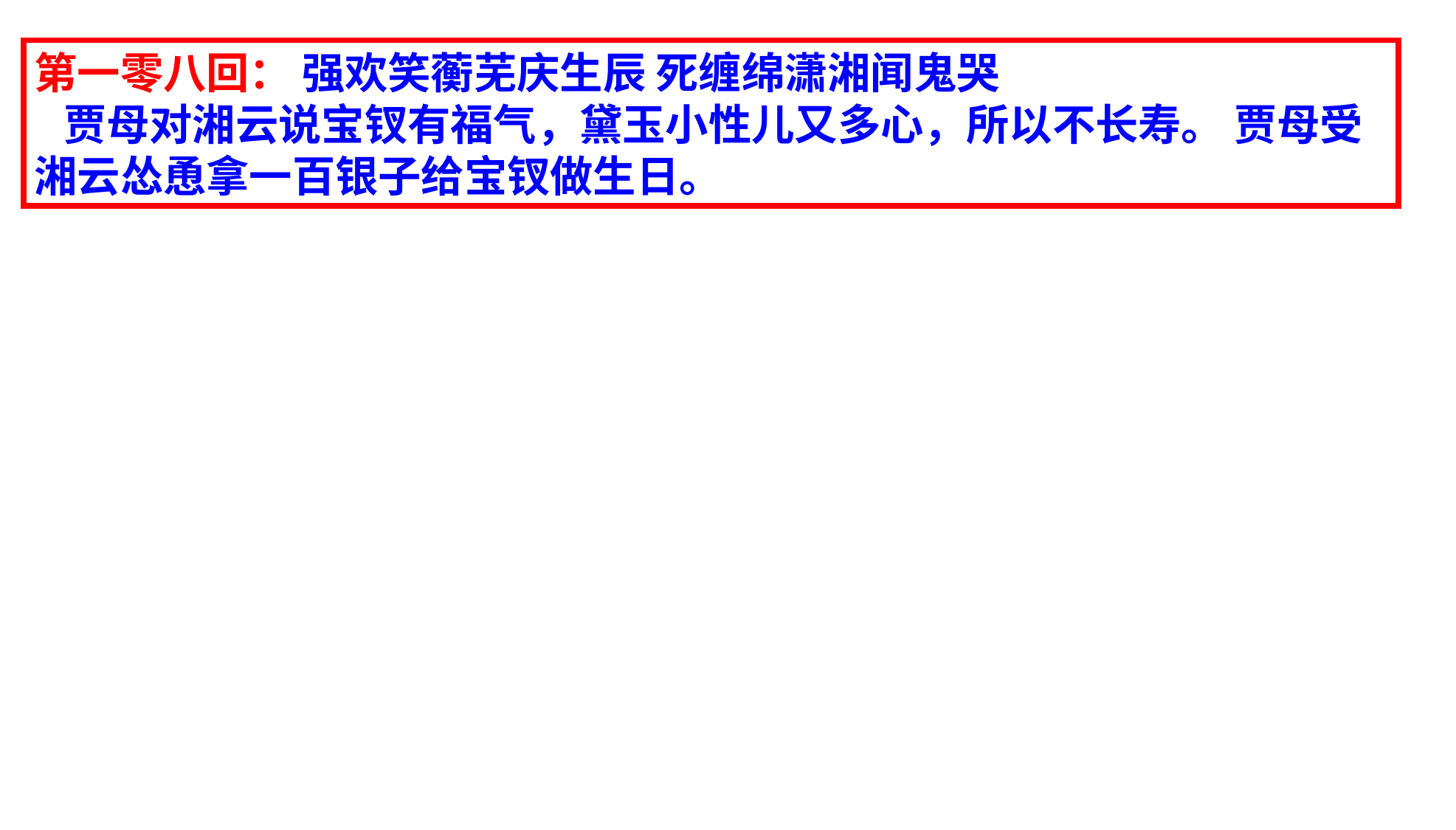

第一零八回： 强欢笑蘅芜庆生辰 死缠绵潇湘闻鬼哭
   贾母对湘云说宝钗有福气，黛玉小性儿又多心，所以不长寿。 贾母受湘云怂恿拿一百银子给宝钗做生日。